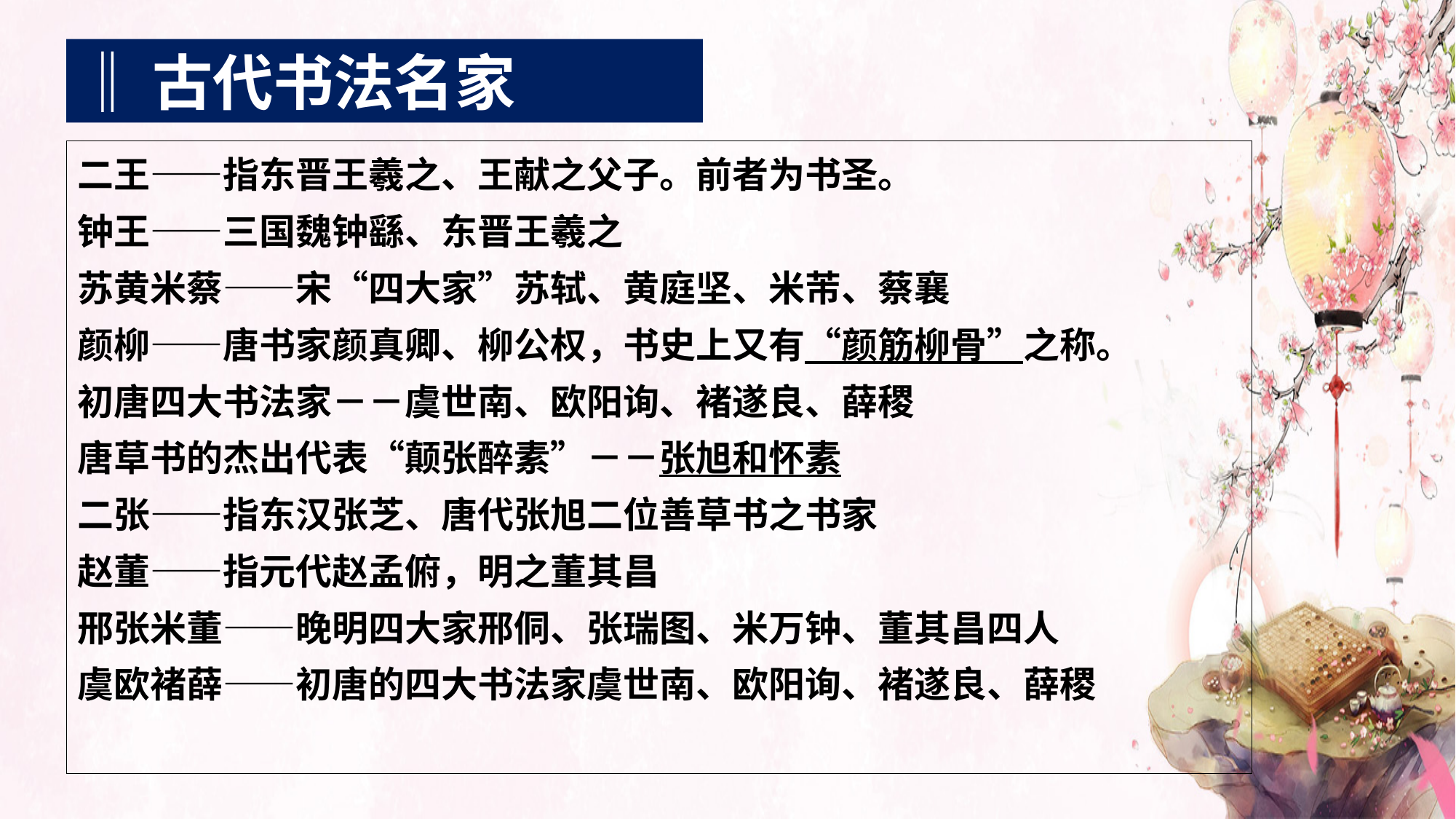

‖古代书法名家
二王——指东晋王羲之、王献之父子。前者为书圣。
钟王——三国魏钟繇、东晋王羲之
苏黄米蔡——宋“四大家”苏轼、黄庭坚、米芾、蔡襄
颜柳——唐书家颜真卿、柳公权，书史上又有“颜筋柳骨”之称。
初唐四大书法家－－虞世南、欧阳询、褚遂良、薛稷
唐草书的杰出代表“颠张醉素”－－张旭和怀素
二张——指东汉张芝、唐代张旭二位善草书之书家
赵董——指元代赵孟俯，明之董其昌
邢张米董——晚明四大家邢侗、张瑞图、米万钟、董其昌四人
虞欧褚薛——初唐的四大书法家虞世南、欧阳询、褚遂良、薛稷